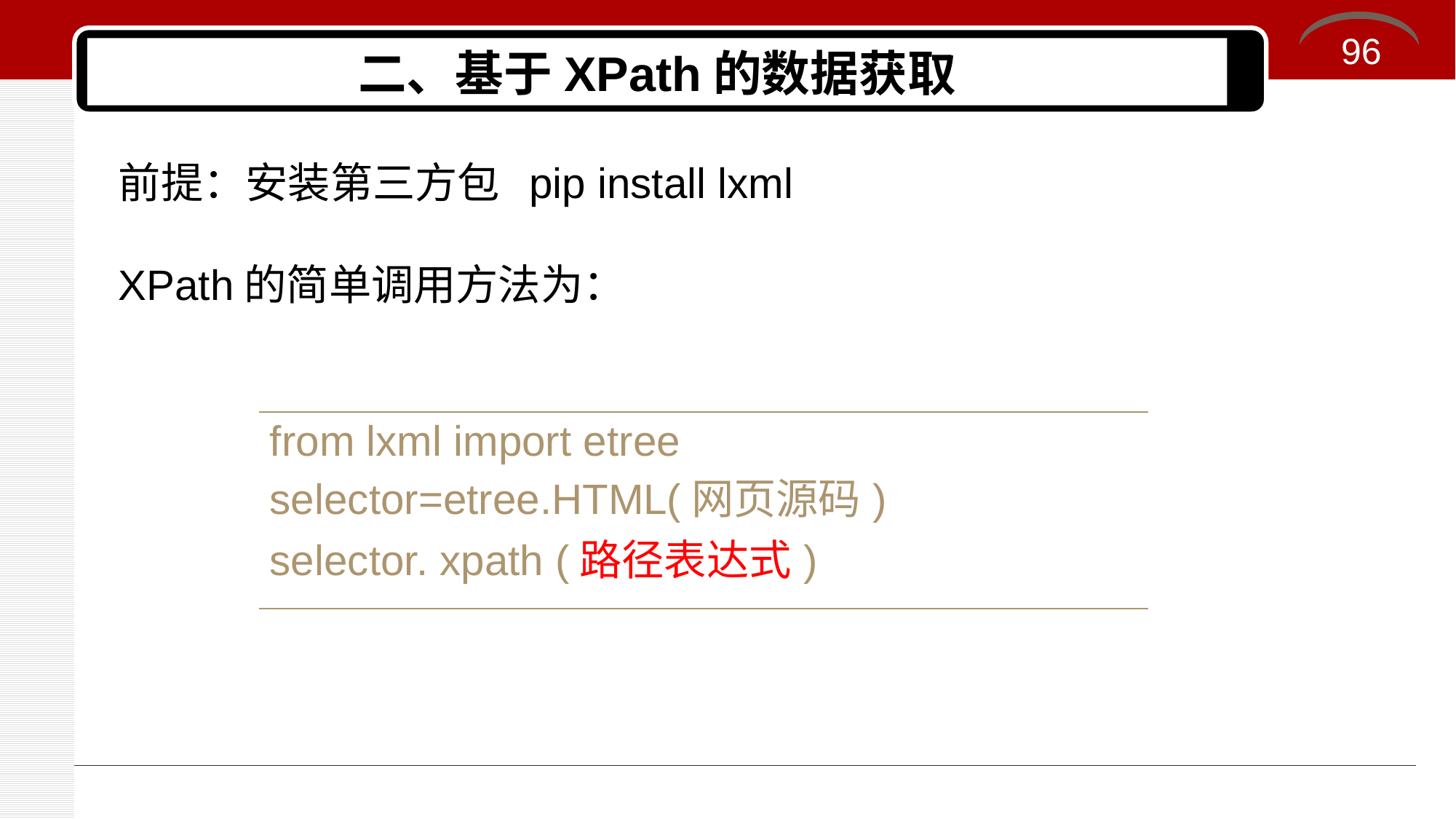

96
# 二、基于XPath的数据获取
前提：安装第三方包  pip install lxml

XPath的简单调用方法为：

| from lxml import etree selector=etree.HTML(网页源码) selector. xpath (路径表达式) |
| --- |